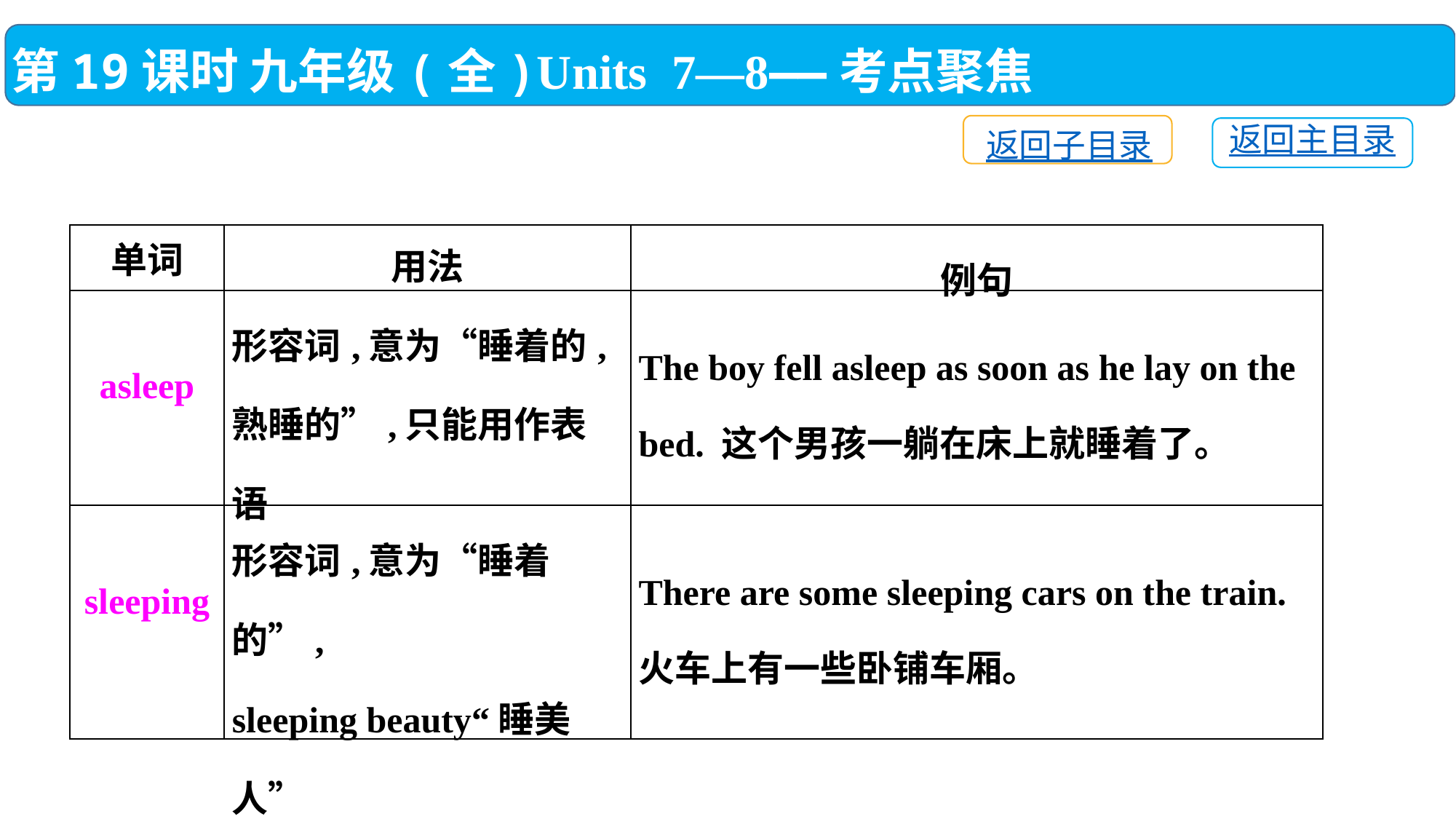

第19课时 九年级(全)Units  7—8——考点聚焦

返回子目录
返回主目录

| 单词 | 用法 | 例句 |
| --- | --- | --- |
| asleep | 形容词,意为“睡着的,熟睡的”,只能用作表语 | The boy fell asleep as soon as he lay on the bed. 这个男孩一躺在床上就睡着了。 |
| sleeping | 形容词,意为“睡着的”, sleeping beauty“睡美人” | There are some sleeping cars on the train. 火车上有一些卧铺车厢。 |